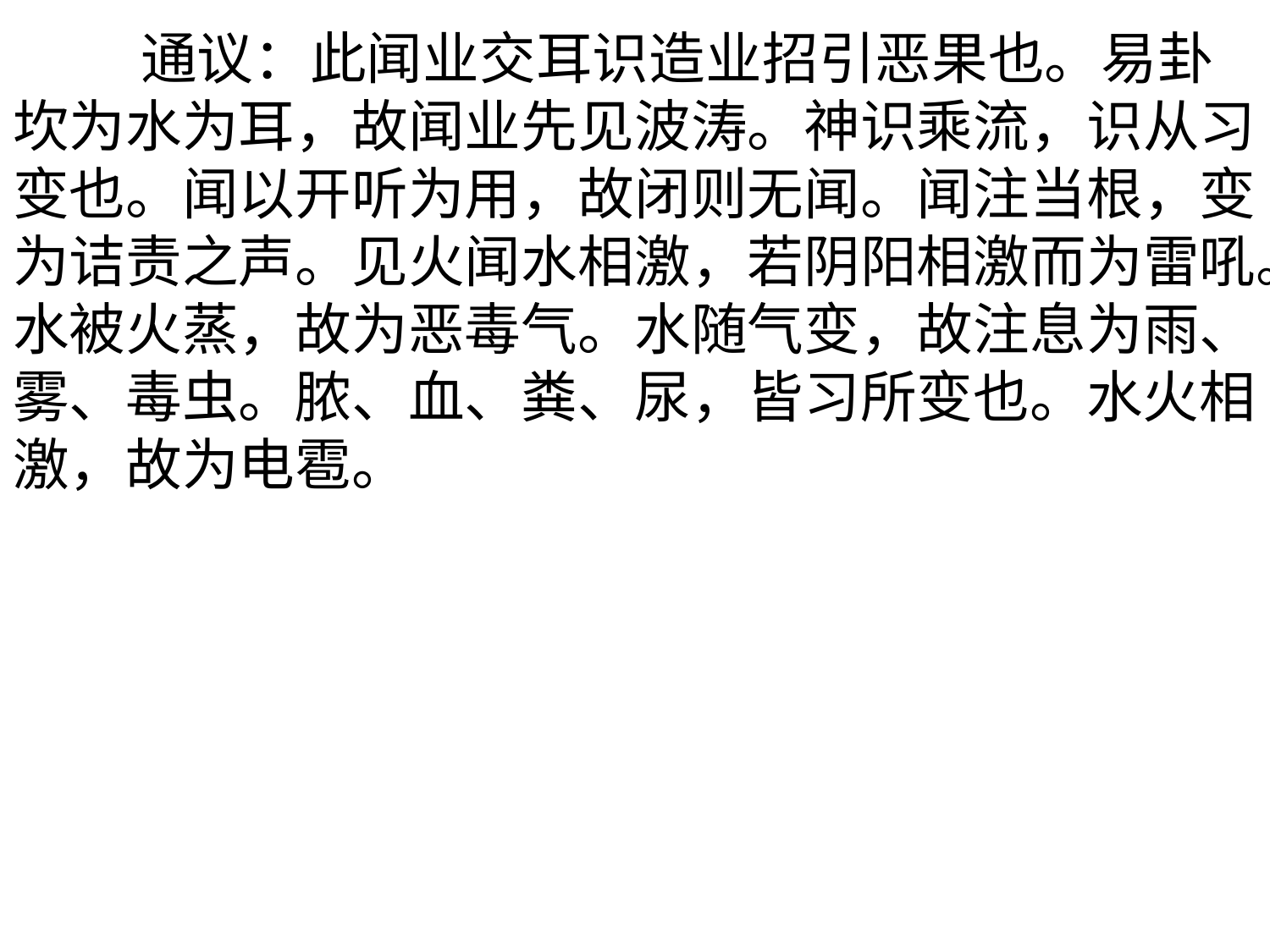

通议：此闻业交耳识造业招引恶果也。易卦坎为水为耳，故闻业先见波涛。神识乘流，识从习变也。闻以开听为用，故闭则无闻。闻注当根，变为诘责之声。见火闻水相激，若阴阳相激而为雷吼。水被火蒸，故为恶毒气。水随气变，故注息为雨、雾、毒虫。脓、血、粪、尿，皆习所变也。水火相激，故为电雹。